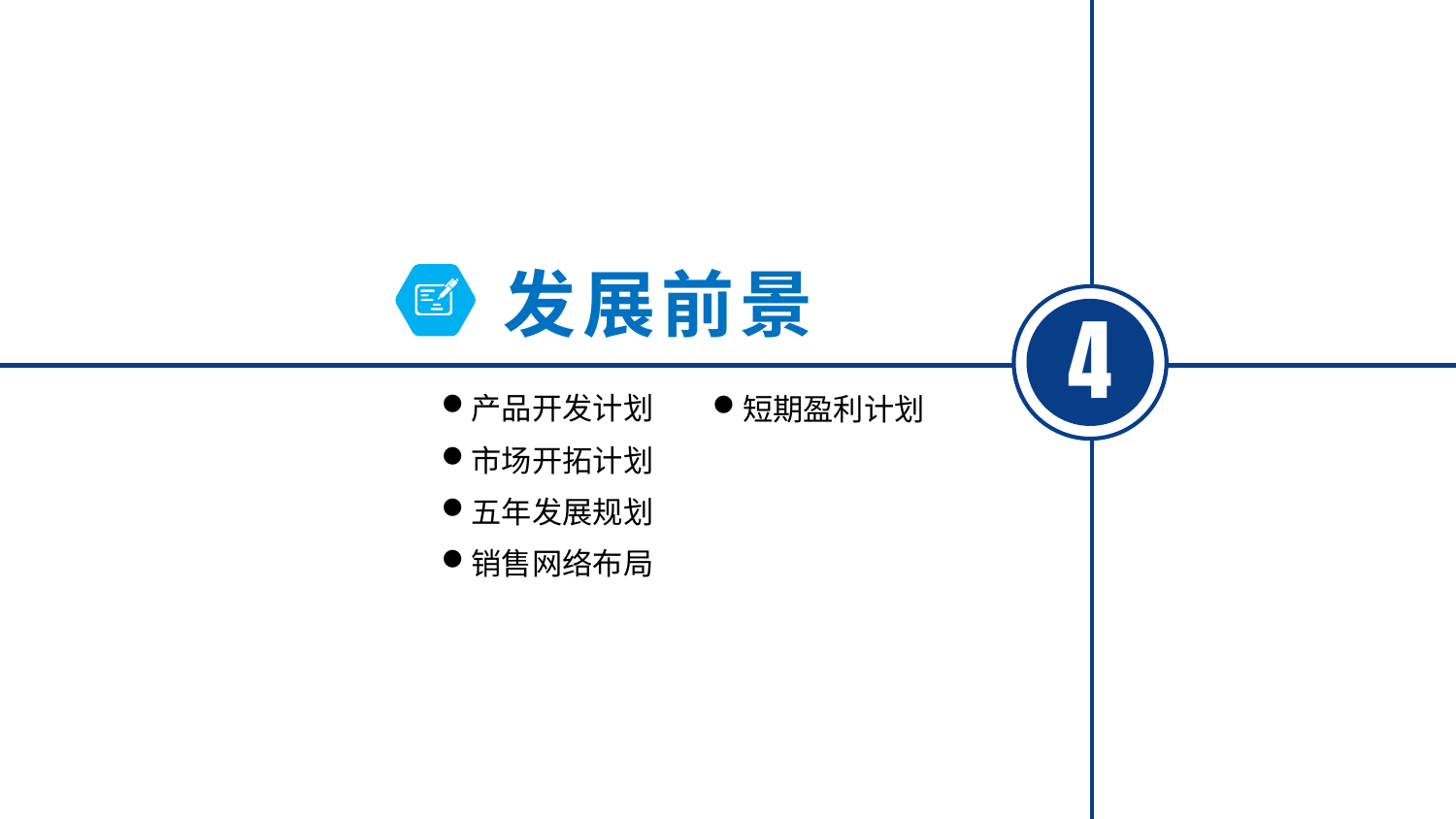

发展前景

4
产品开发计划
短期盈利计划
市场开拓计划
五年发展规划
销售网络布局